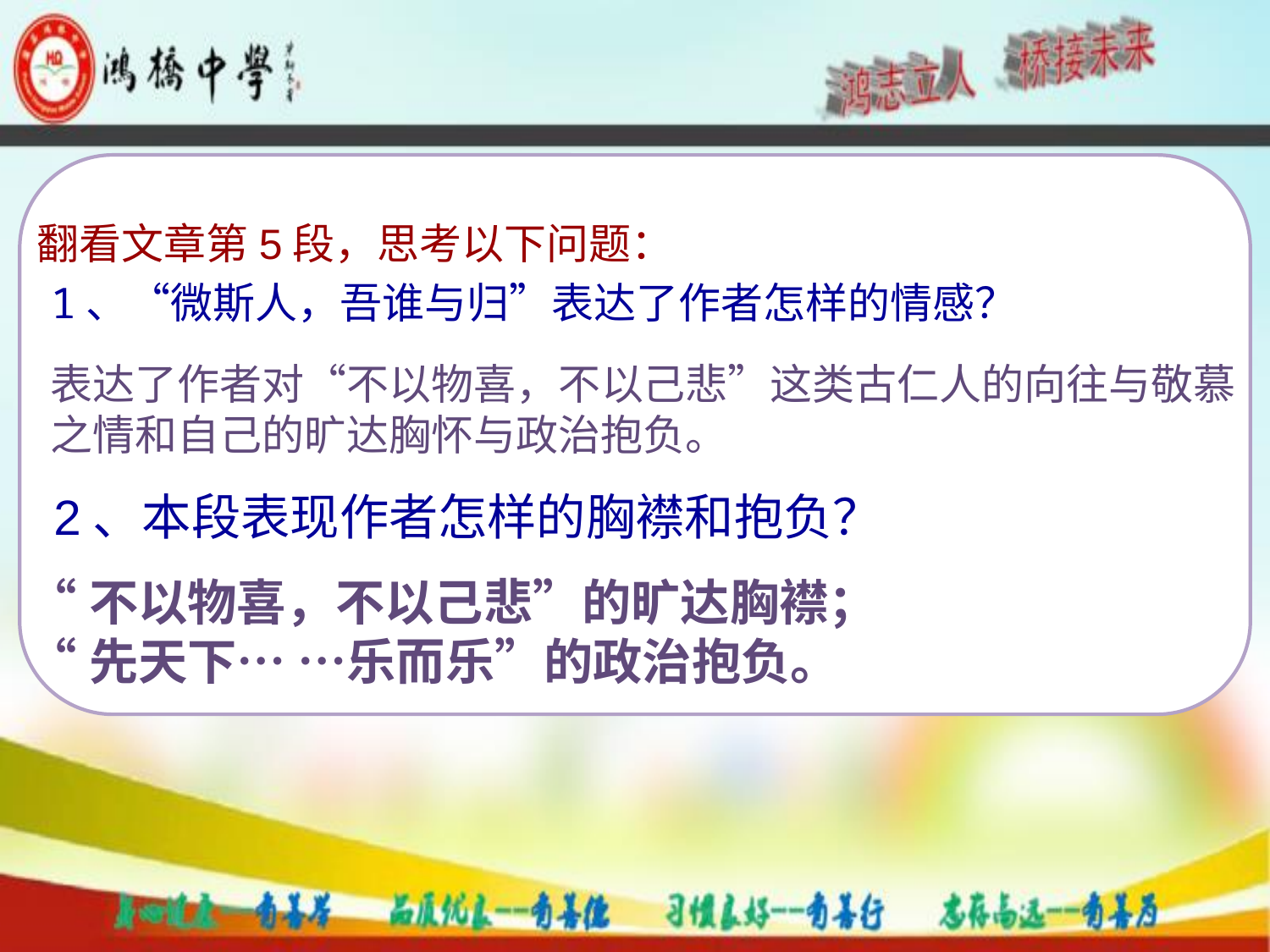

翻看文章第5段，思考以下问题：
1、“微斯人，吾谁与归”表达了作者怎样的情感？
表达了作者对“不以物喜，不以己悲”这类古仁人的向往与敬慕之情和自己的旷达胸怀与政治抱负。
2、本段表现作者怎样的胸襟和抱负？
“不以物喜，不以己悲”的旷达胸襟；
“先天下… …乐而乐”的政治抱负。